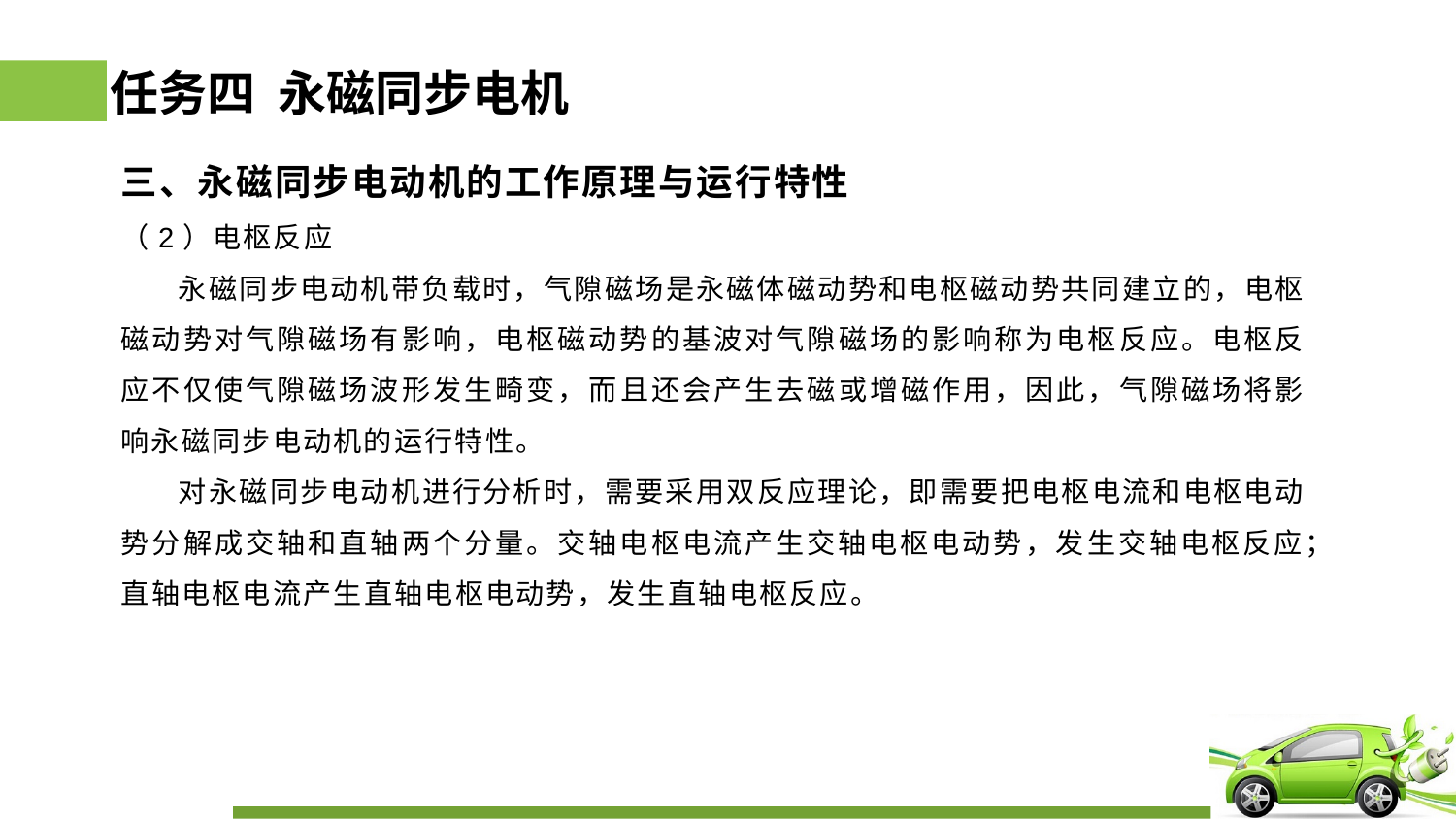

# 任务四  永磁同步电机
三、永磁同步电动机的工作原理与运行特性
（2）电枢反应
      永磁同步电动机带负载时，气隙磁场是永磁体磁动势和电枢磁动势共同建立的，电枢磁动势对气隙磁场有影响，电枢磁动势的基波对气隙磁场的影响称为电枢反应。电枢反应不仅使气隙磁场波形发生畸变，而且还会产生去磁或增磁作用，因此，气隙磁场将影响永磁同步电动机的运行特性。
      对永磁同步电动机进行分析时，需要采用双反应理论，即需要把电枢电流和电枢电动势分解成交轴和直轴两个分量。交轴电枢电流产生交轴电枢电动势，发生交轴电枢反应；直轴电枢电流产生直轴电枢电动势，发生直轴电枢反应。